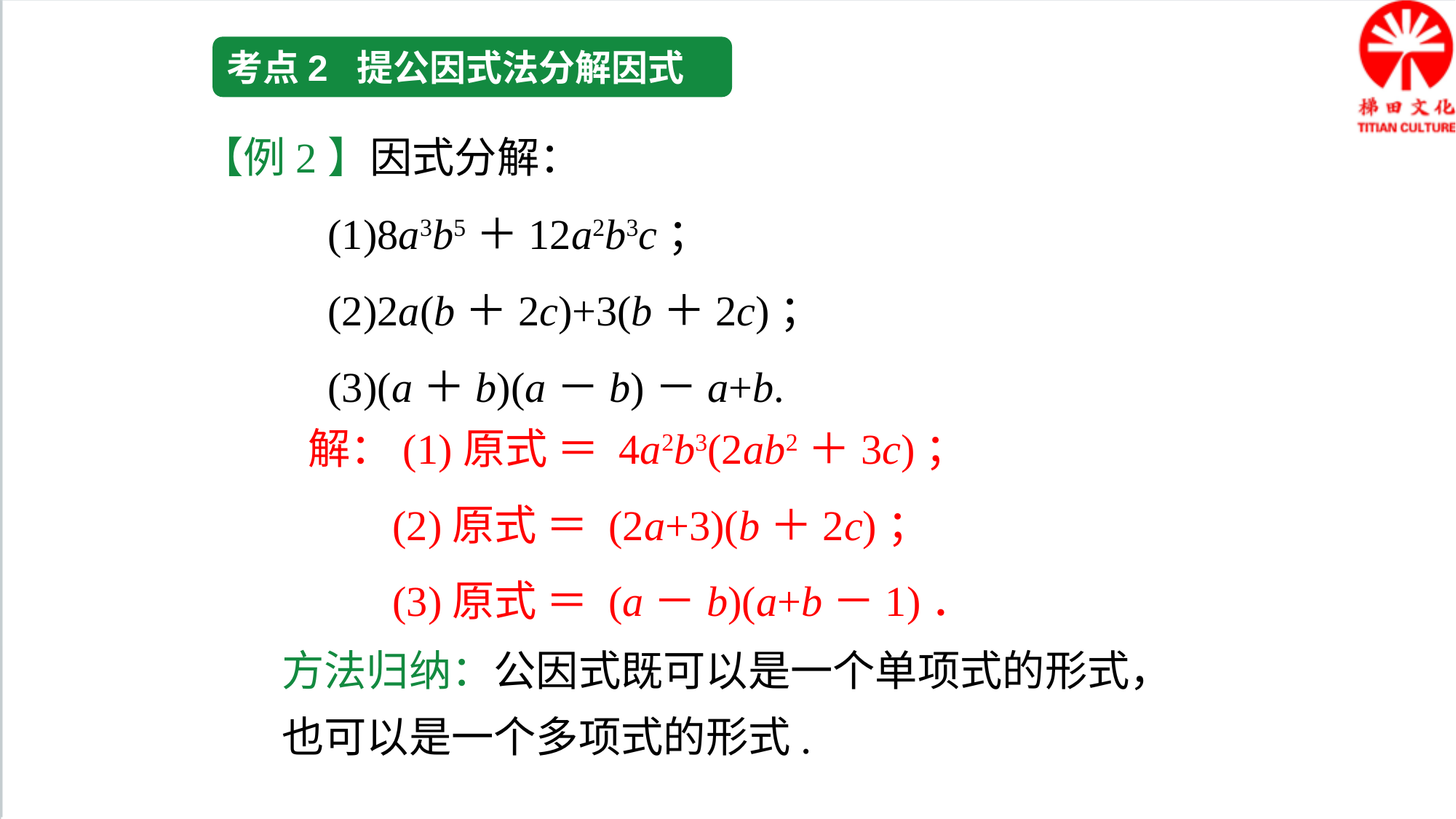

考点2  提公因式法分解因式
【例2】因式分解：
            (1)8a3b5＋12a2b3c；
            (2)2a(b＋2c)+3(b＋2c)；
            (3)(a＋b)(a－b)－a+b.
解：(1)原式 ＝ 4a2b3(2ab2＋3c)；
        (2)原式 ＝ (2a+3)(b＋2c)；
        (3)原式 ＝ (a－b)(a+b－1)．
方法归纳：公因式既可以是一个单项式的形式，也可以是一个多项式的形式.